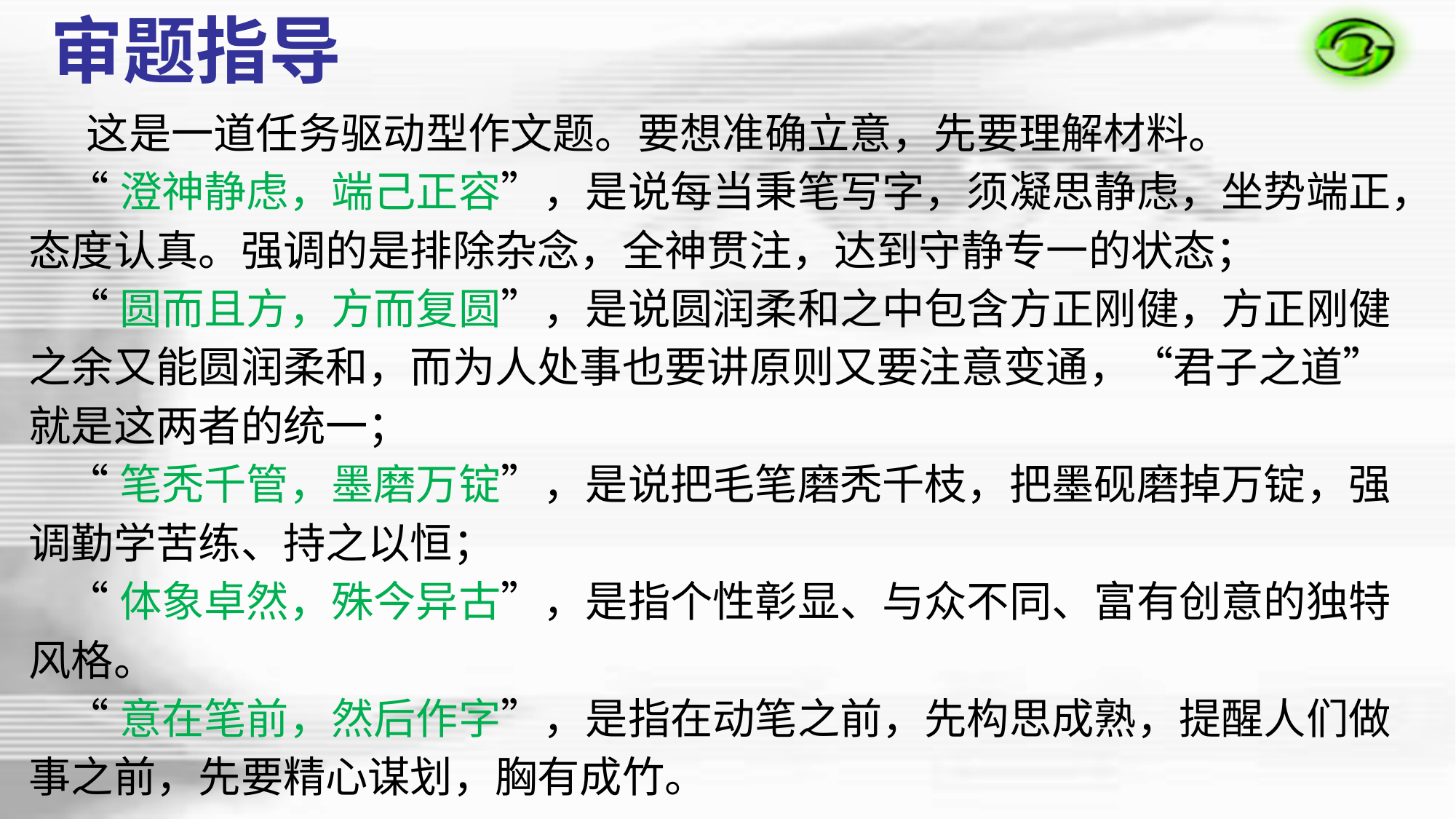

审题指导
     这是一道任务驱动型作文题。要想准确立意，先要理解材料。
    “澄神静虑，端己正容”，是说每当秉笔写字，须凝思静虑，坐势端正，态度认真。强调的是排除杂念，全神贯注，达到守静专一的状态；
    “圆而且方，方而复圆”，是说圆润柔和之中包含方正刚健，方正刚健之余又能圆润柔和，而为人处事也要讲原则又要注意变通，“君子之道”就是这两者的统一；
    “笔秃千管，墨磨万锭”，是说把毛笔磨秃千枝，把墨砚磨掉万锭，强调勤学苦练、持之以恒；
    “体象卓然，殊今异古”，是指个性彰显、与众不同、富有创意的独特风格。
    “意在笔前，然后作字”，是指在动笔之前，先构思成熟，提醒人们做事之前，先要精心谋划，胸有成竹。